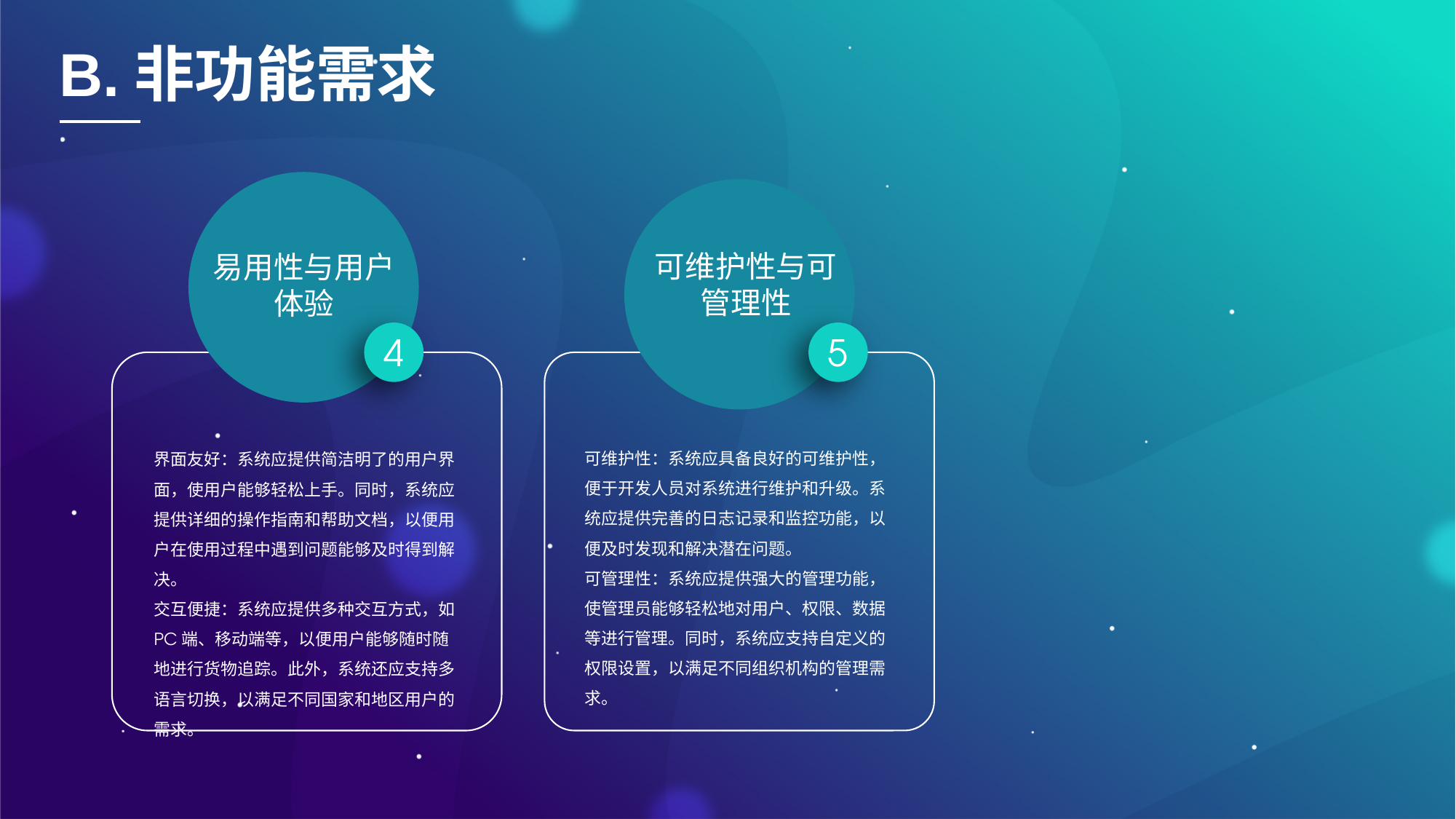

B.非功能需求

可维护性与可管理性
易用性与用户体验
4
5

可维护性：系统应具备良好的可维护性，便于开发人员对系统进行维护和升级。系统应提供完善的日志记录和监控功能，以便及时发现和解决潜在问题。
可管理性：系统应提供强大的管理功能，使管理员能够轻松地对用户、权限、数据等进行管理。同时，系统应支持自定义的权限设置，以满足不同组织机构的管理需求。
界面友好：系统应提供简洁明了的用户界面，使用户能够轻松上手。同时，系统应提供详细的操作指南和帮助文档，以便用户在使用过程中遇到问题能够及时得到解决。
交互便捷：系统应提供多种交互方式，如PC端、移动端等，以便用户能够随时随地进行货物追踪。此外，系统还应支持多语言切换，以满足不同国家和地区用户的需求。